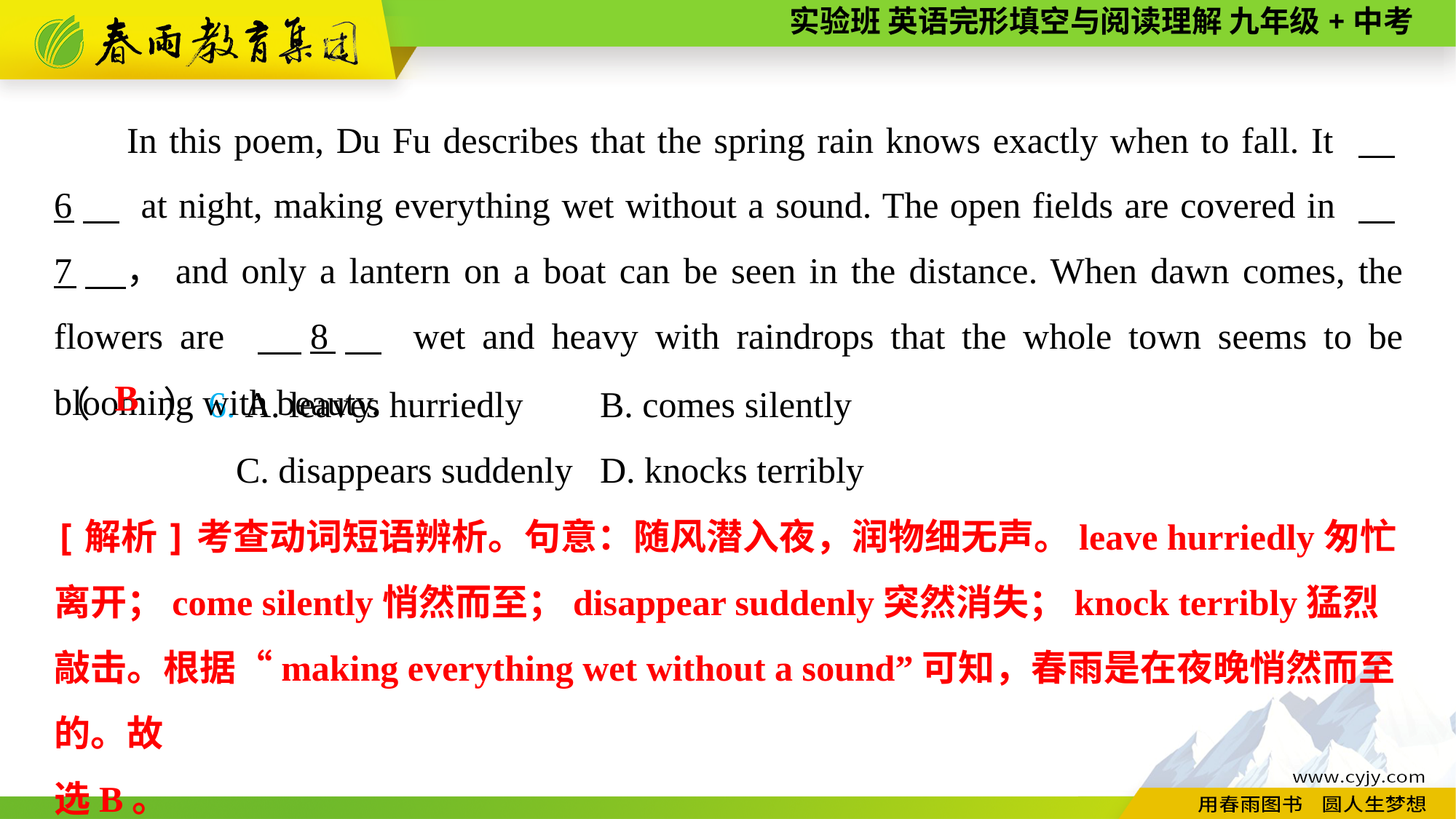

In this poem, Du Fu describes that the spring rain knows exactly when to fall. It 　6　 at night, making everything wet without a sound. The open fields are covered in 　7　，and only a lantern on a boat can be seen in the distance. When dawn comes, the flowers are 　8　 wet and heavy with raindrops that the whole town seems to be blooming with beauty.
（　　）6. A. leaves hurriedly	B. comes silently
                    C. disappears suddenly	D. knocks terribly
B
[解析]考查动词短语辨析。句意：随风潜入夜，润物细无声。leave hurriedly匆忙离开；come silently悄然而至；disappear suddenly突然消失；knock terribly猛烈敲击。根据“making everything wet without a sound”可知，春雨是在夜晚悄然而至的。故
选B。